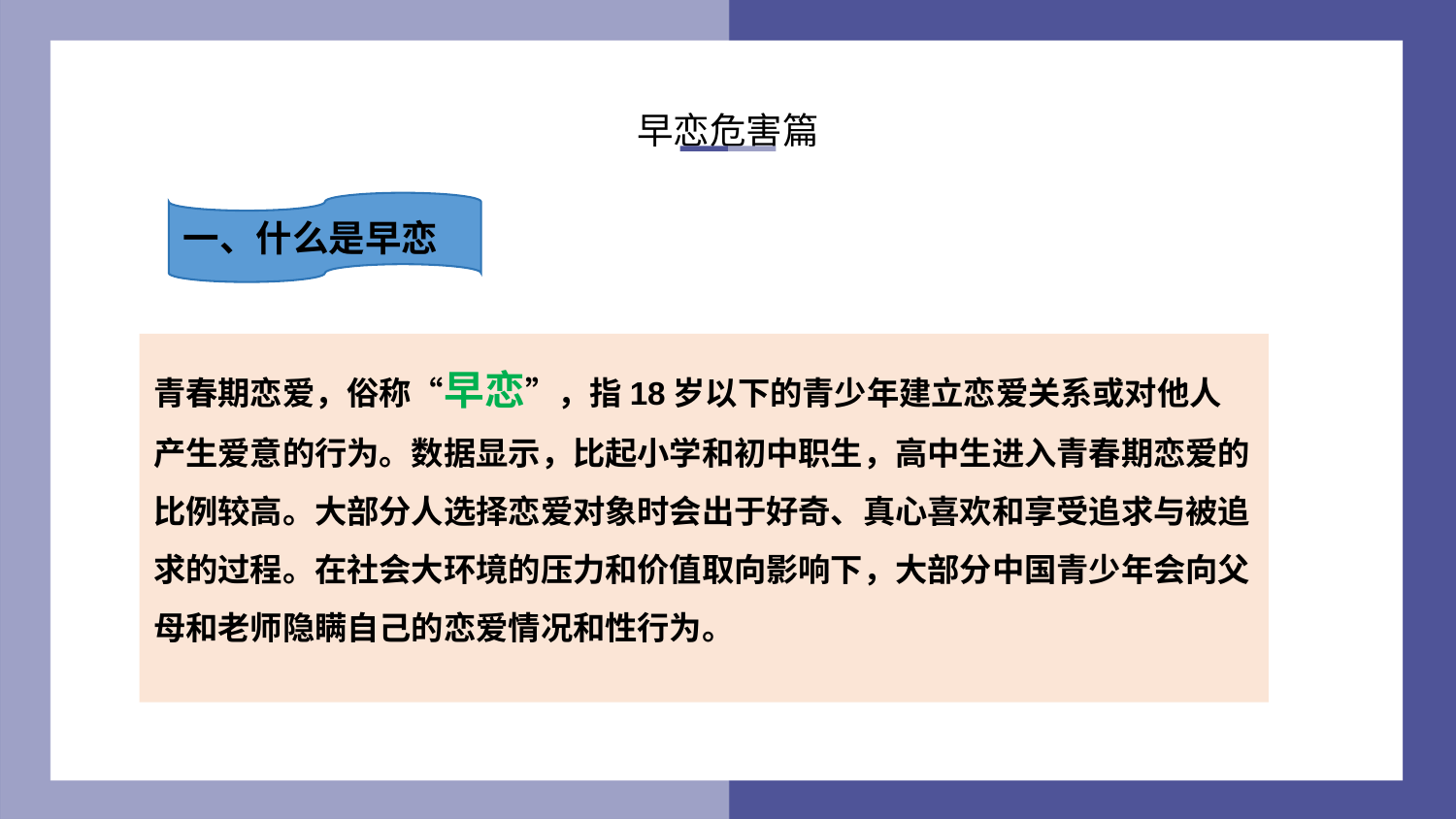

早恋危害篇

一、什么是早恋
青春期恋爱，俗称“早恋”，指18岁以下的青少年建立恋爱关系或对他人产生爱意的行为。数据显示，比起小学和初中职生，高中生进入青春期恋爱的比例较高。大部分人选择恋爱对象时会出于好奇、真心喜欢和享受追求与被追求的过程。在社会大环境的压力和价值取向影响下，大部分中国青少年会向父母和老师隐瞒自己的恋爱情况和性行为。